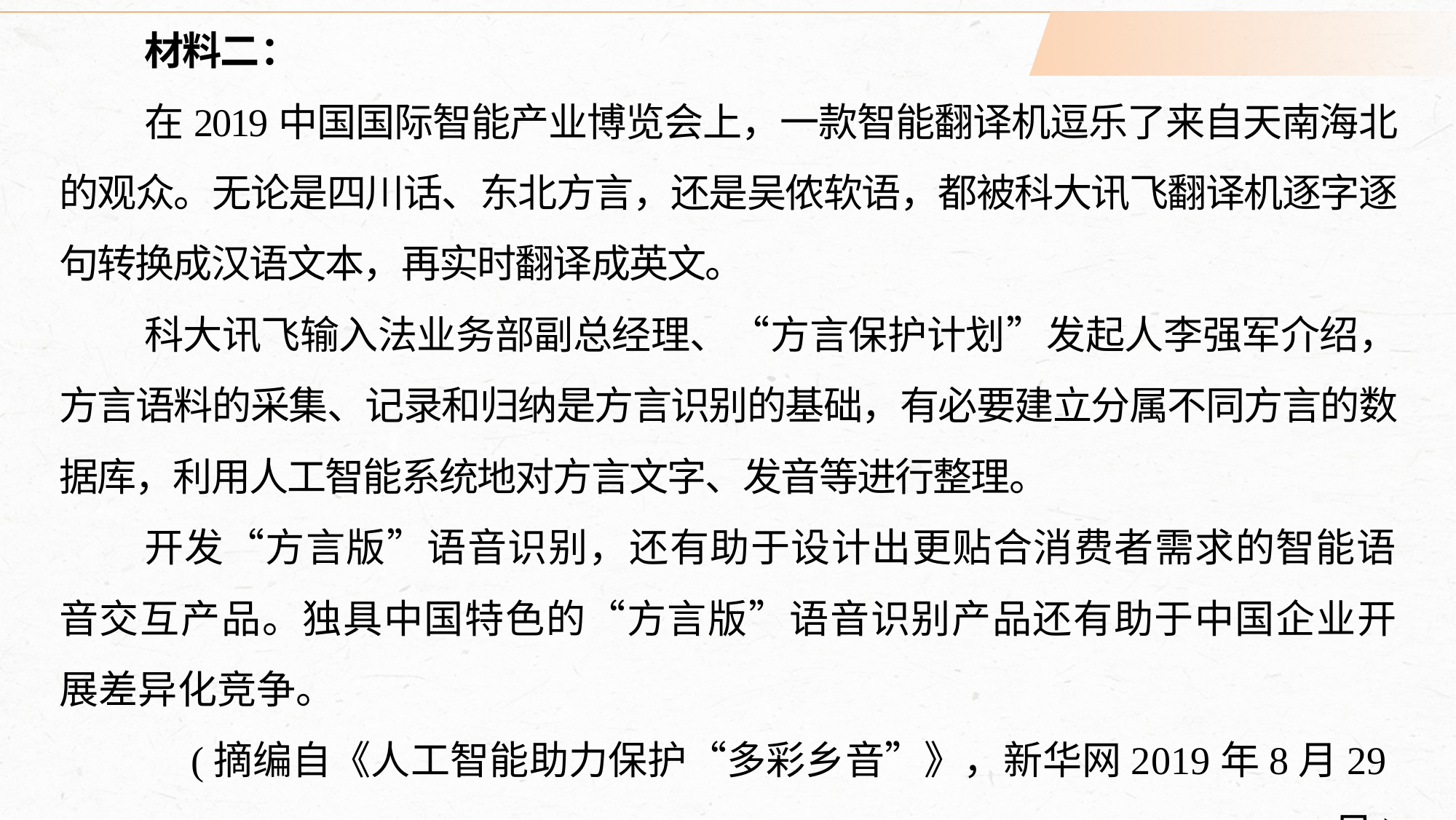

材料二：
在2019中国国际智能产业博览会上，一款智能翻译机逗乐了来自天南海北的观众。无论是四川话、东北方言，还是吴侬软语，都被科大讯飞翻译机逐字逐句转换成汉语文本，再实时翻译成英文。
科大讯飞输入法业务部副总经理、“方言保护计划”发起人李强军介绍，方言语料的采集、记录和归纳是方言识别的基础，有必要建立分属不同方言的数据库，利用人工智能系统地对方言文字、发音等进行整理。
开发“方言版”语音识别，还有助于设计出更贴合消费者需求的智能语音交互产品。独具中国特色的“方言版”语音识别产品还有助于中国企业开展差异化竞争。
(摘编自《人工智能助力保护“多彩乡音”》，新华网2019年8月29日)